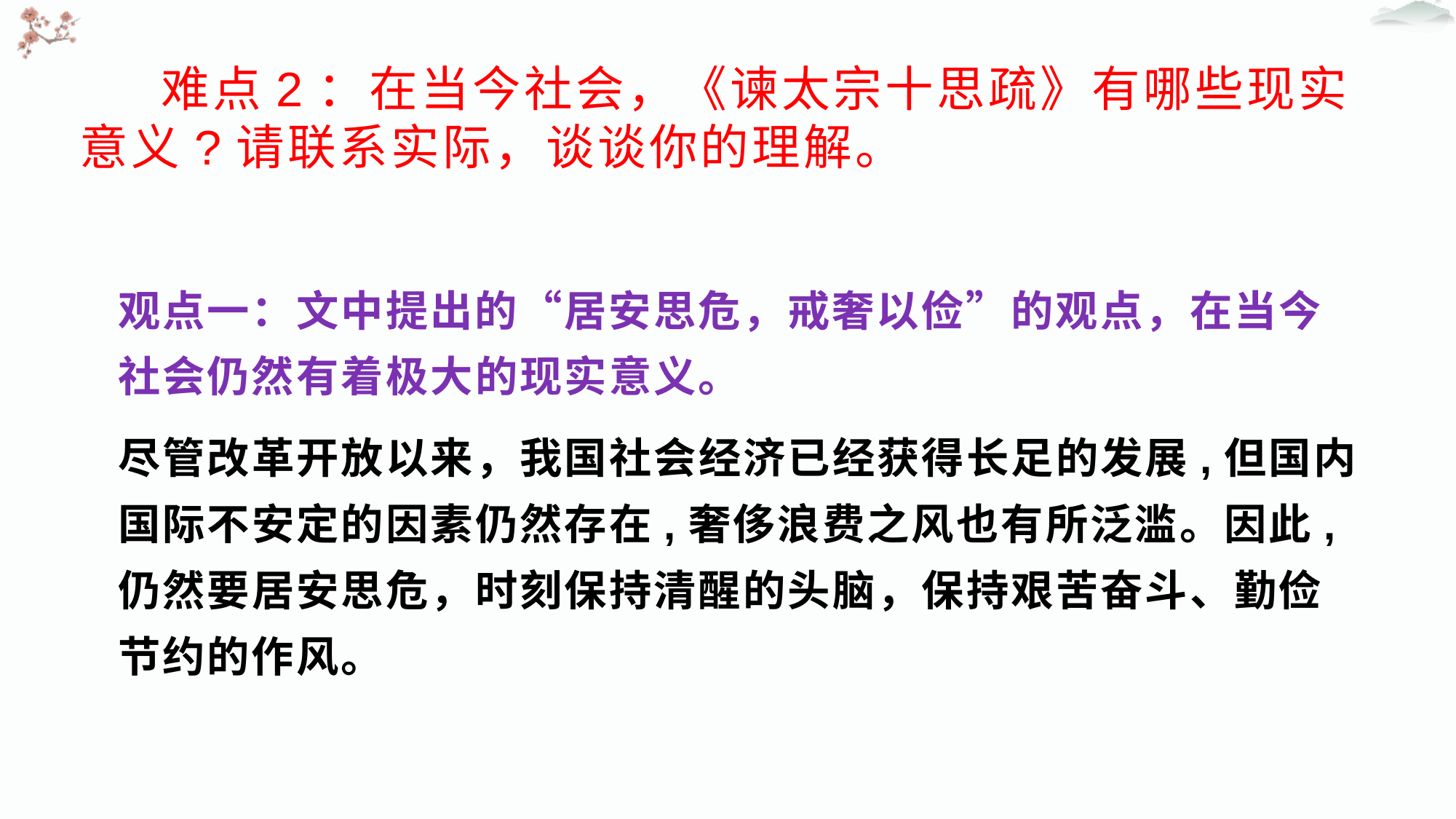

# 难点2：在当今社会，《谏太宗十思疏》有哪些现实意义?请联系实际，谈谈你的理解。
观点一：文中提出的“居安思危，戒奢以俭”的观点，在当今社会仍然有着极大的现实意义。
尽管改革开放以来，我国社会经济已经获得长足的发展,但国内国际不安定的因素仍然存在,奢侈浪费之风也有所泛滥。因此,仍然要居安思危，时刻保持清醒的头脑，保持艰苦奋斗、勤俭节约的作风。